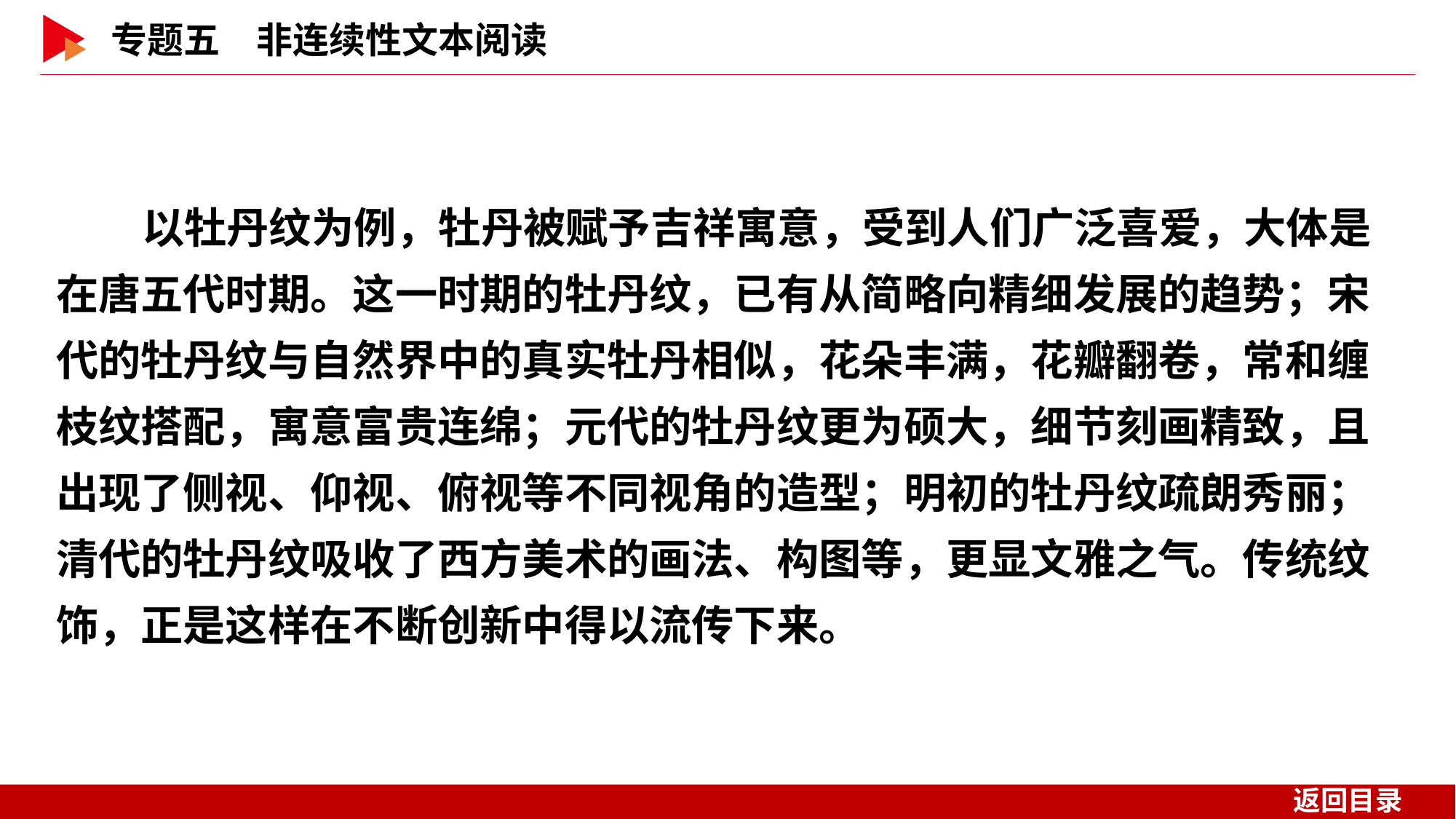

以牡丹纹为例，牡丹被赋予吉祥寓意，受到人们广泛喜爱，大体是在唐五代时期。这一时期的牡丹纹，已有从简略向精细发展的趋势；宋代的牡丹纹与自然界中的真实牡丹相似，花朵丰满，花瓣翻卷，常和缠枝纹搭配，寓意富贵连绵；元代的牡丹纹更为硕大，细节刻画精致，且出现了侧视、仰视、俯视等不同视角的造型；明初的牡丹纹疏朗秀丽；清代的牡丹纹吸收了西方美术的画法、构图等，更显文雅之气。传统纹饰，正是这样在不断创新中得以流传下来。